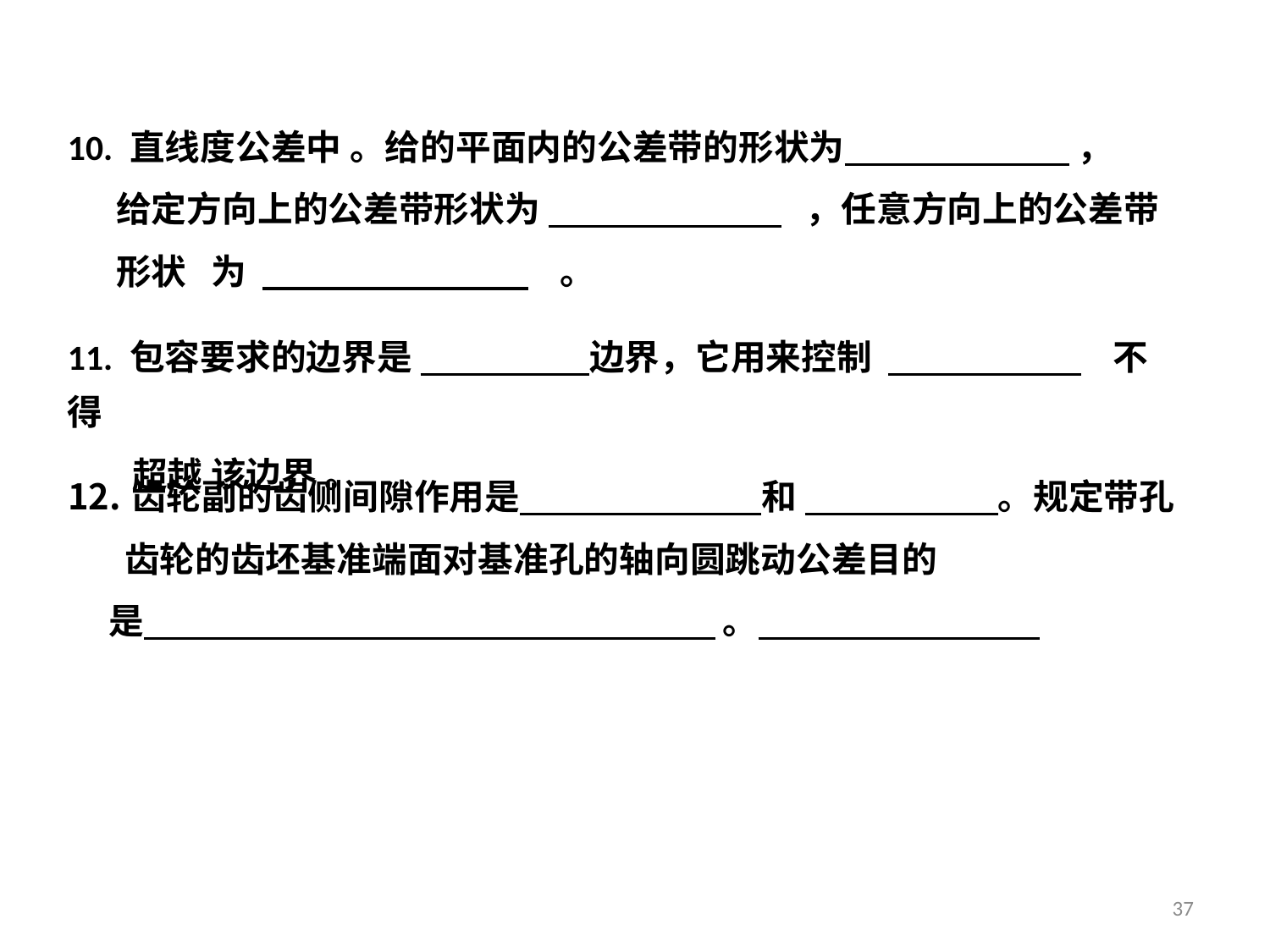

10. 直线度公差中 。给的平面内的公差带的形状为                             ，
     给定方向上的公差带形状为                                 ，任意方向上的公差带
     形状   为                                       。

11. 包容要求的边界是                      边界，它用来控制                              不得
       超越 该边界 。

齿轮副的齿侧间隙作用是                              和                         。规定带孔
      齿轮的齿坯基准端面对基准孔的轴向圆跳动公差目的
    是                                                                        。
37